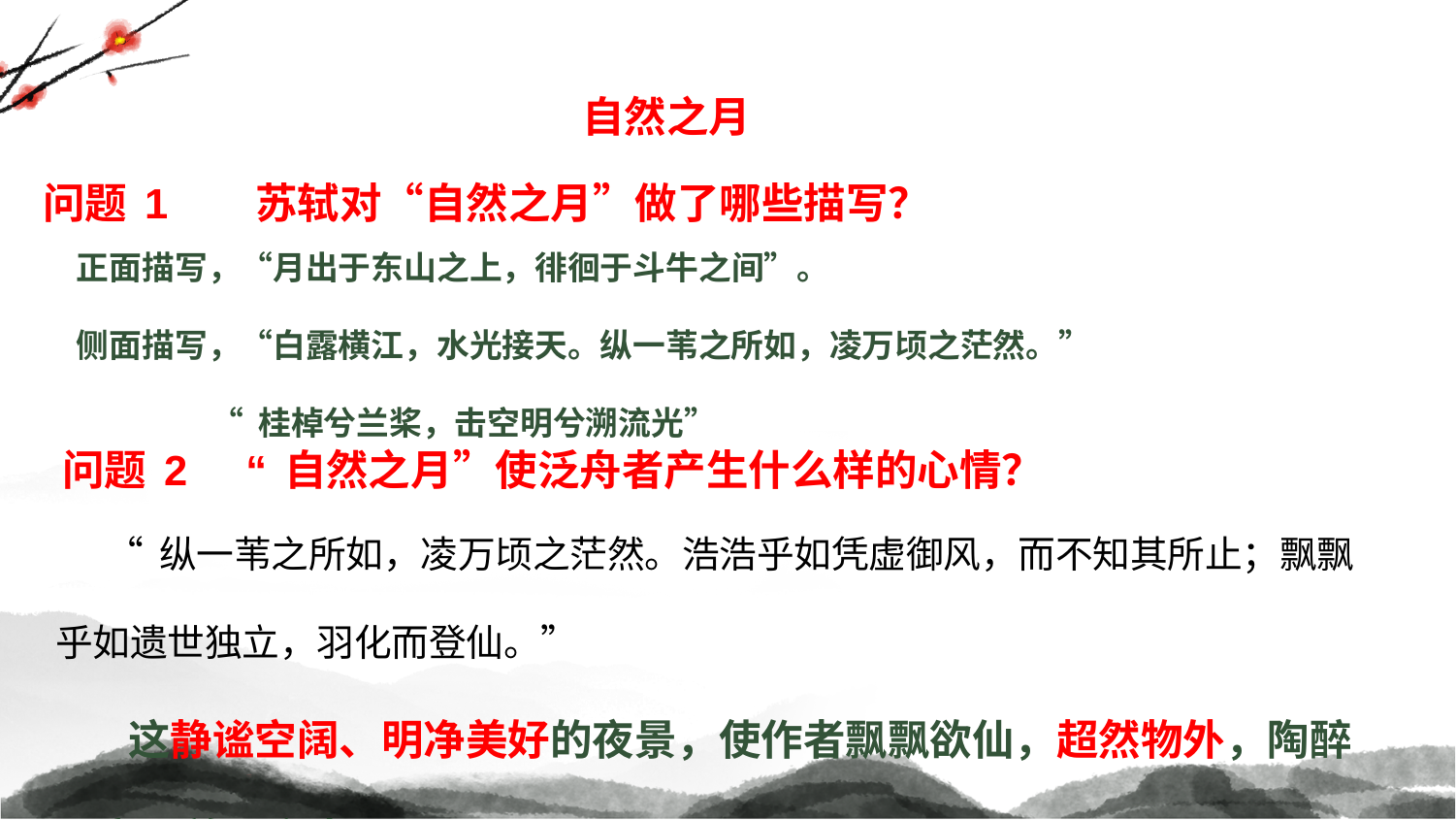

自然之月
问题1      苏轼对“自然之月”做了哪些描写？
正面描写，“月出于东山之上，徘徊于斗牛之间”。
侧面描写，“白露横江，水光接天。纵一苇之所如，凌万顷之茫然。”
                  “桂棹兮兰桨，击空明兮溯流光”
问题2     “自然之月”使泛舟者产生什么样的心情？
       “纵一苇之所如，凌万顷之茫然。浩浩乎如凭虚御风，而不知其所止；飘飘乎如遗世独立，羽化而登仙。”
这静谧空阔、明净美好的夜景，使作者飘飘欲仙，超然物外，陶醉于良辰美景之中。